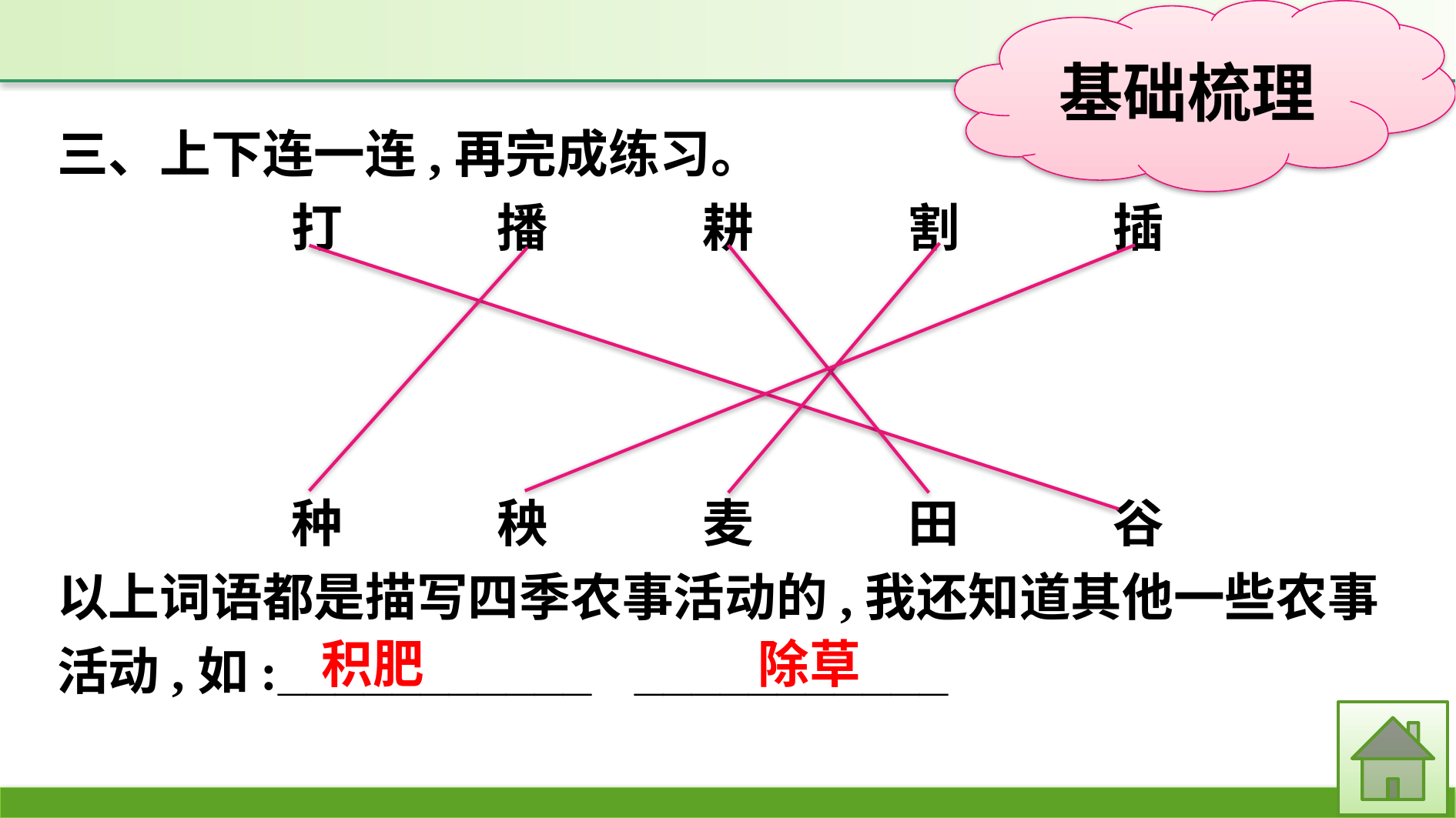

三、上下连一连,再完成练习。
打　　　播　　　耕　　　割　　　插

种　　　秧　　　麦　　　田　　　谷
以上词语都是描写四季农事活动的,我还知道其他一些农事活动,如:___________	___________
除草
积肥